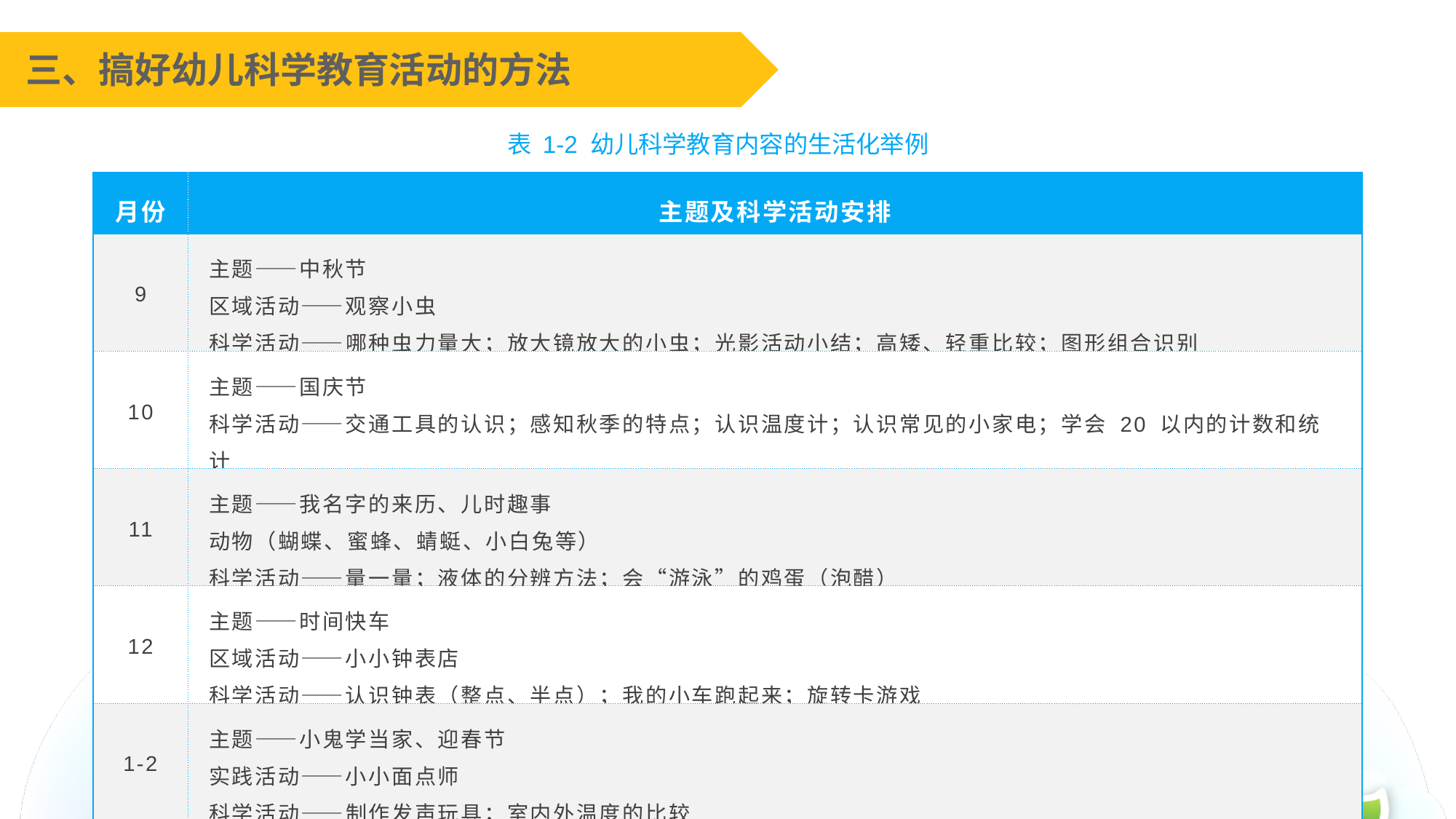

三、搞好幼儿科学教育活动的方法

表 1-2 幼儿科学教育内容的生活化举例
| 月份 | 主题及科学活动安排 |
| --- | --- |
| 9 | 主题——中秋节 区域活动——观察小虫 科学活动——哪种虫力量大；放大镜放大的小虫；光影活动小结；高矮、轻重比较；图形组合识别 |
| 10 | 主题——国庆节 科学活动——交通工具的认识；感知秋季的特点；认识温度计；认识常见的小家电；学会 20 以内的计数和统计 |
| 11 | 主题——我名字的来历、儿时趣事 动物（蝴蝶、蜜蜂、蜻蜓、小白兔等） 科学活动——量一量；液体的分辨方法；会“游泳”的鸡蛋（泡醋） |
| 12 | 主题——时间快车 区域活动——小小钟表店 科学活动——认识钟表（整点、半点）；我的小车跑起来；旋转卡游戏 |
| 1-2 | 主题——小鬼学当家、迎春节 实践活动——小小面点师 科学活动——制作发声玩具；室内外温度的比较 |